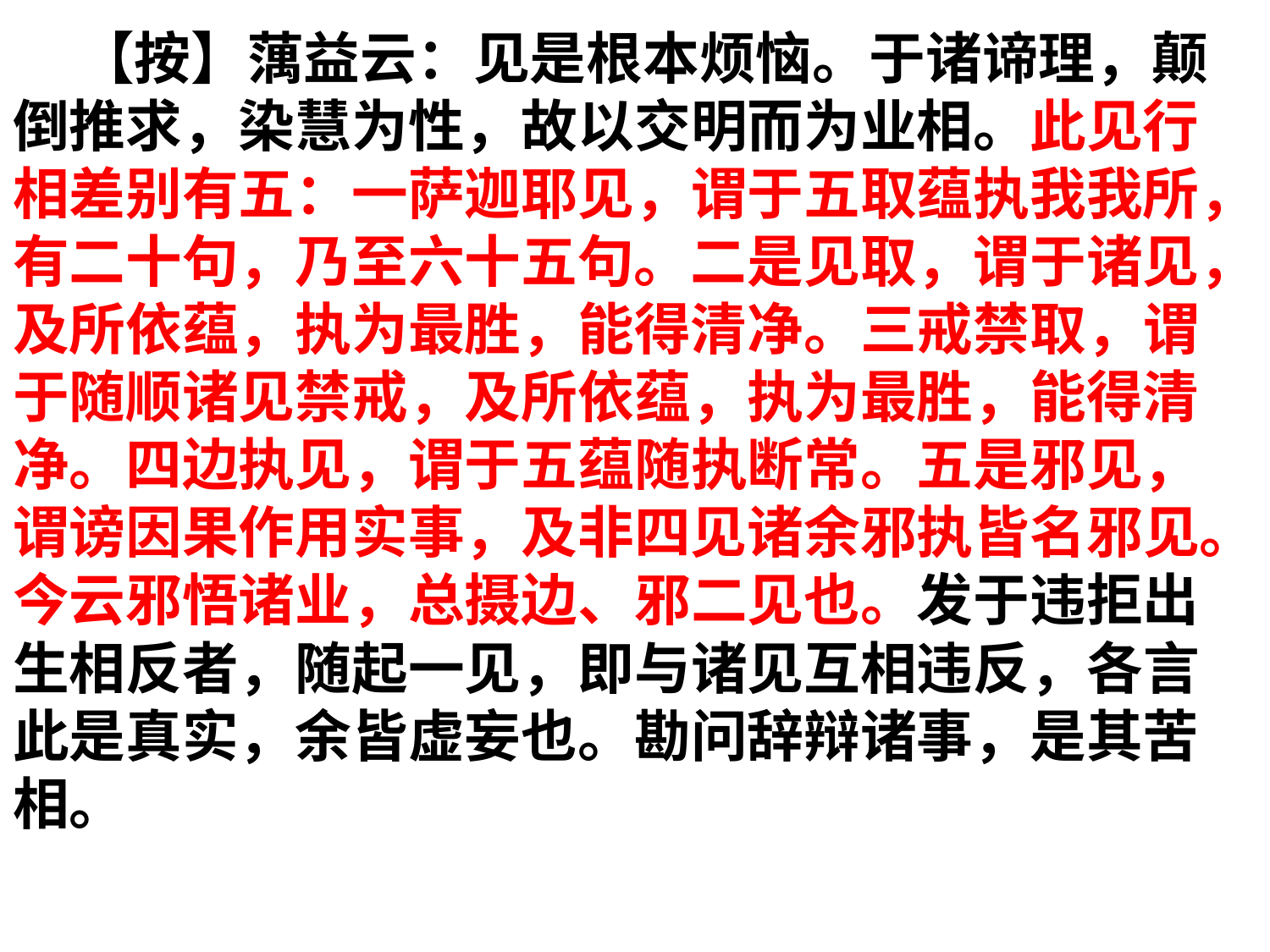

【按】蕅益云：见是根本烦恼。于诸谛理，颠倒推求，染慧为性，故以交明而为业相。此见行相差别有五：一萨迦耶见，谓于五取蕴执我我所，有二十句，乃至六十五句。二是见取，谓于诸见，及所依蕴，执为最胜，能得清净。三戒禁取，谓于随顺诸见禁戒，及所依蕴，执为最胜，能得清净。四边执见，谓于五蕴随执断常。五是邪见，谓谤因果作用实事，及非四见诸余邪执皆名邪见。今云邪悟诸业，总摄边、邪二见也。发于违拒出生相反者，随起一见，即与诸见互相违反，各言此是真实，余皆虚妄也。勘问辞辩诸事，是其苦相。